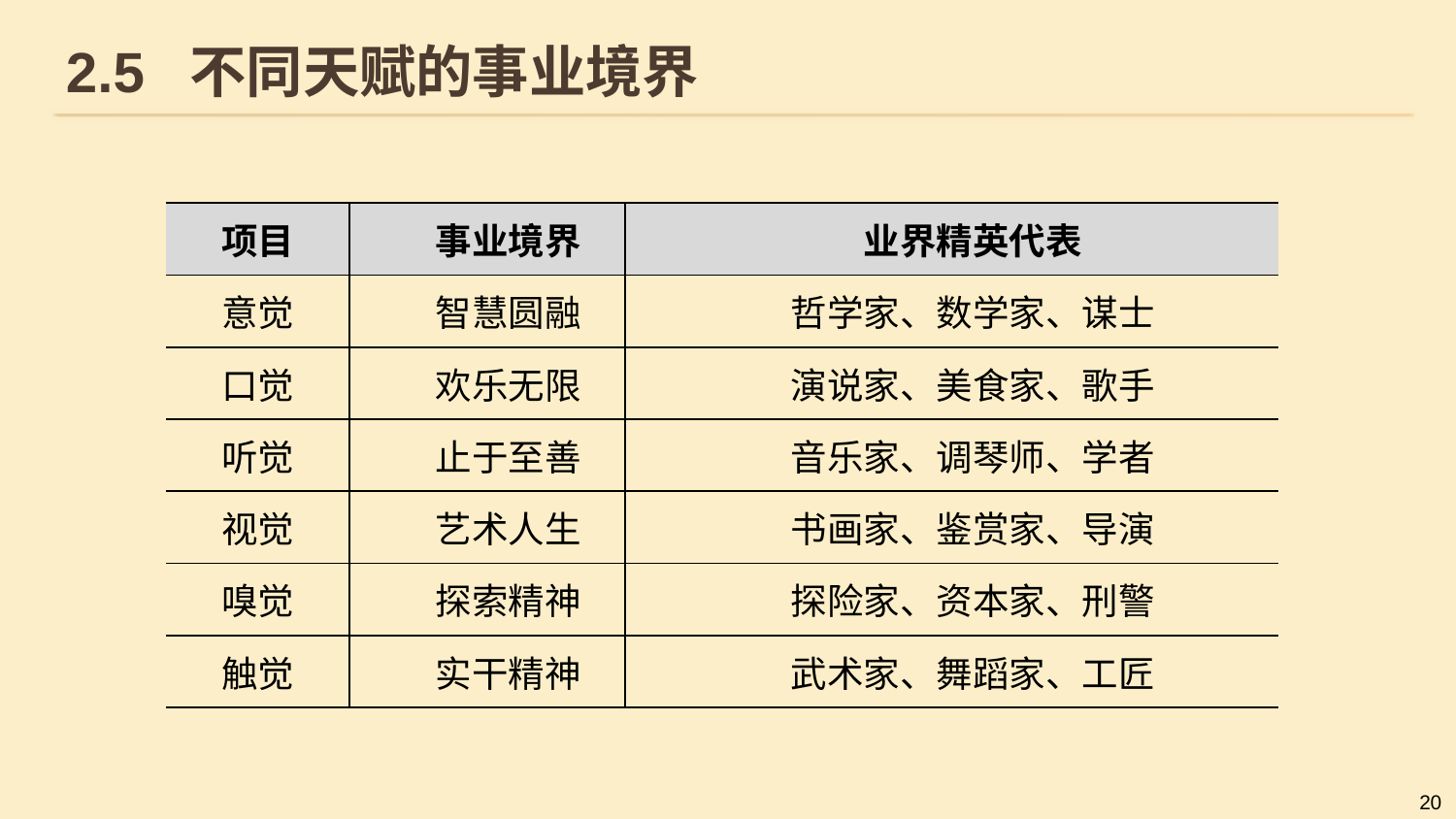

# 2.5  不同天赋的事业境界
| 项目 | 事业境界 | 业界精英代表 |
| --- | --- | --- |
| 意觉 | 智慧圆融 | 哲学家、数学家、谋士 |
| 口觉 | 欢乐无限 | 演说家、美食家、歌手 |
| 听觉 | 止于至善 | 音乐家、调琴师、学者 |
| 视觉 | 艺术人生 | 书画家、鉴赏家、导演 |
| 嗅觉 | 探索精神 | 探险家、资本家、刑警 |
| 触觉 | 实干精神 | 武术家、舞蹈家、工匠 |
20